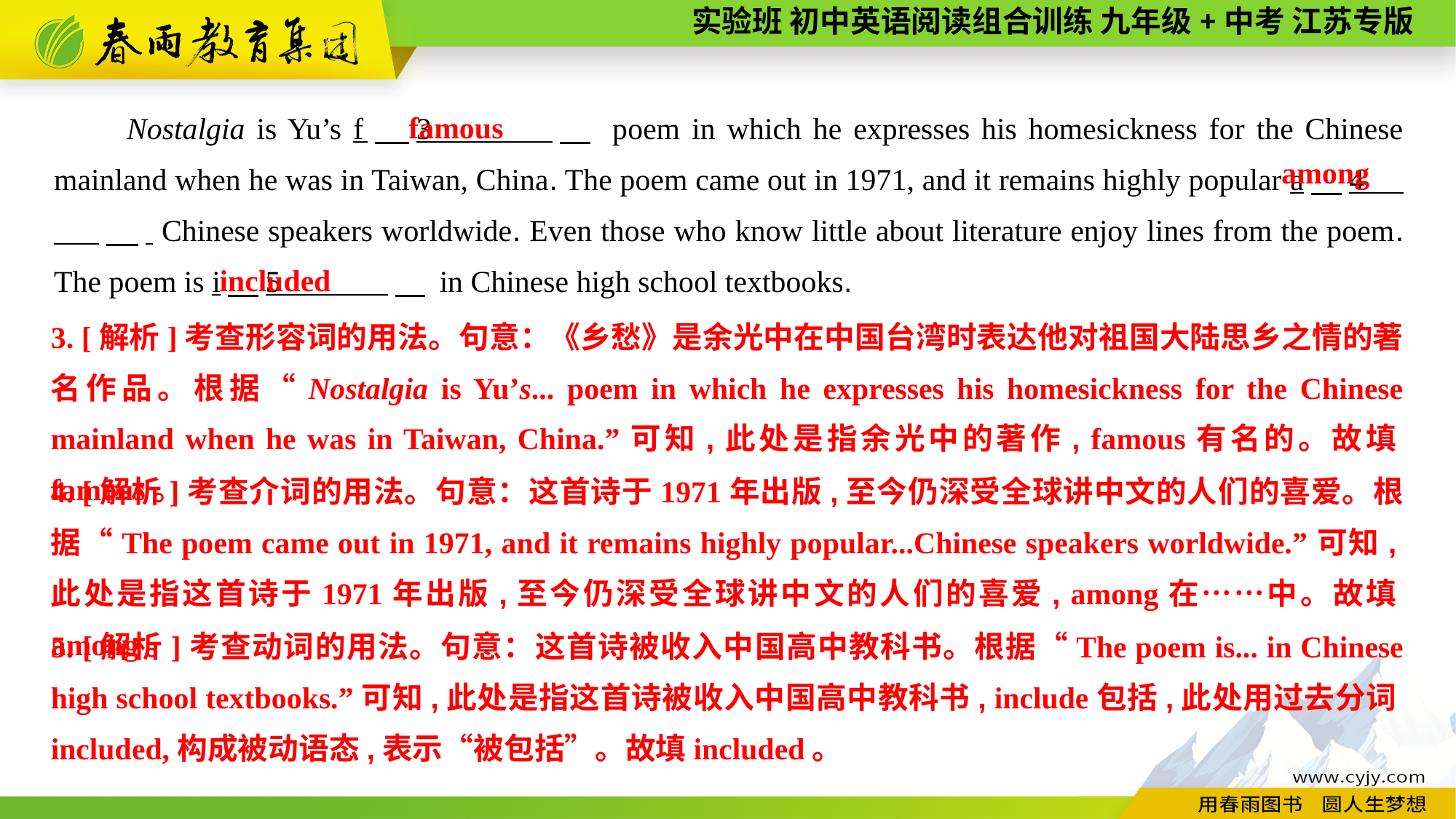

famous
Nostalgia is Yu’s f　3          　 poem in which he expresses his homesickness for the Chinese mainland when he was in Taiwan, China. The poem came out in 1971, and it remains highly popular a　4           　. Chinese speakers worldwide. Even those who know little about literature enjoy lines from the poem. The poem is i　5              　 in Chinese high school textbooks.
among
included
3. [解析]考查形容词的用法。句意：《乡愁》是余光中在中国台湾时表达他对祖国大陆思乡之情的著名作品。根据“Nostalgia is Yu’s... poem in which he expresses his homesickness for the Chinese mainland when he was in Taiwan, China.”可知,此处是指余光中的著作, famous有名的。故填famous。
4. [解析]考查介词的用法。句意：这首诗于1971年出版,至今仍深受全球讲中文的人们的喜爱。根据“The poem came out in 1971, and it remains highly popular...Chinese speakers worldwide.”可知,此处是指这首诗于1971年出版,至今仍深受全球讲中文的人们的喜爱, among在……中。故填among。
5. [解析]考查动词的用法。句意：这首诗被收入中国高中教科书。根据“The poem is... in Chinese high school textbooks.”可知,此处是指这首诗被收入中国高中教科书, include包括,此处用过去分词included,构成被动语态,表示“被包括”。故填included。